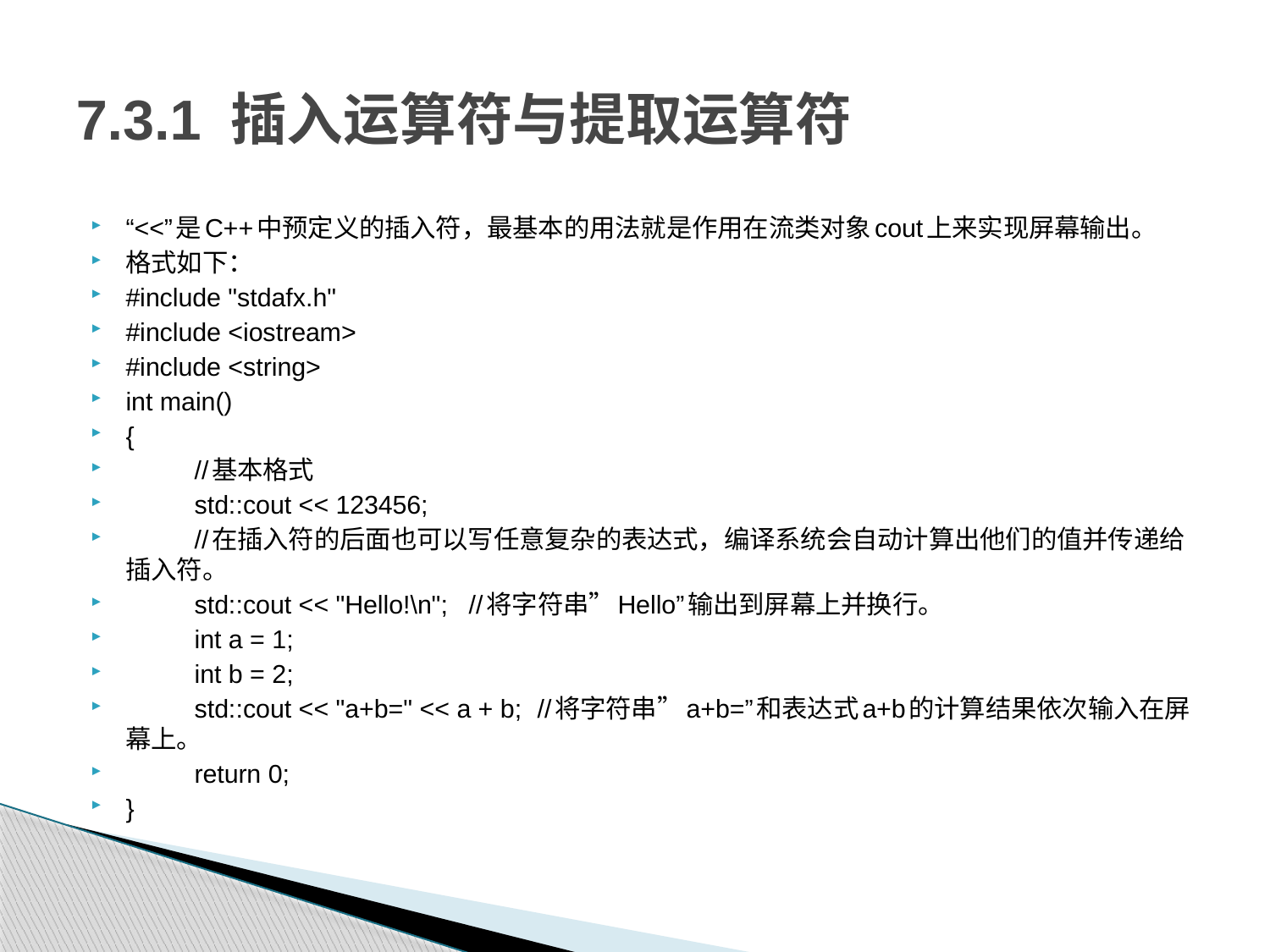

# 7.3.1 插入运算符与提取运算符
“<<”是C++中预定义的插入符，最基本的用法就是作用在流类对象cout上来实现屏幕输出。
格式如下：
#include "stdafx.h"
#include <iostream>
#include <string>
int main()
{
	//基本格式
	std::cout << 123456;
	//在插入符的后面也可以写任意复杂的表达式，编译系统会自动计算出他们的值并传递给插入符。
	std::cout << "Hello!\n";	//将字符串”Hello”输出到屏幕上并换行。
	int a = 1;
	int b = 2;
	std::cout << "a+b=" << a + b;	//将字符串”a+b=”和表达式a+b的计算结果依次输入在屏幕上。
	return 0;
}